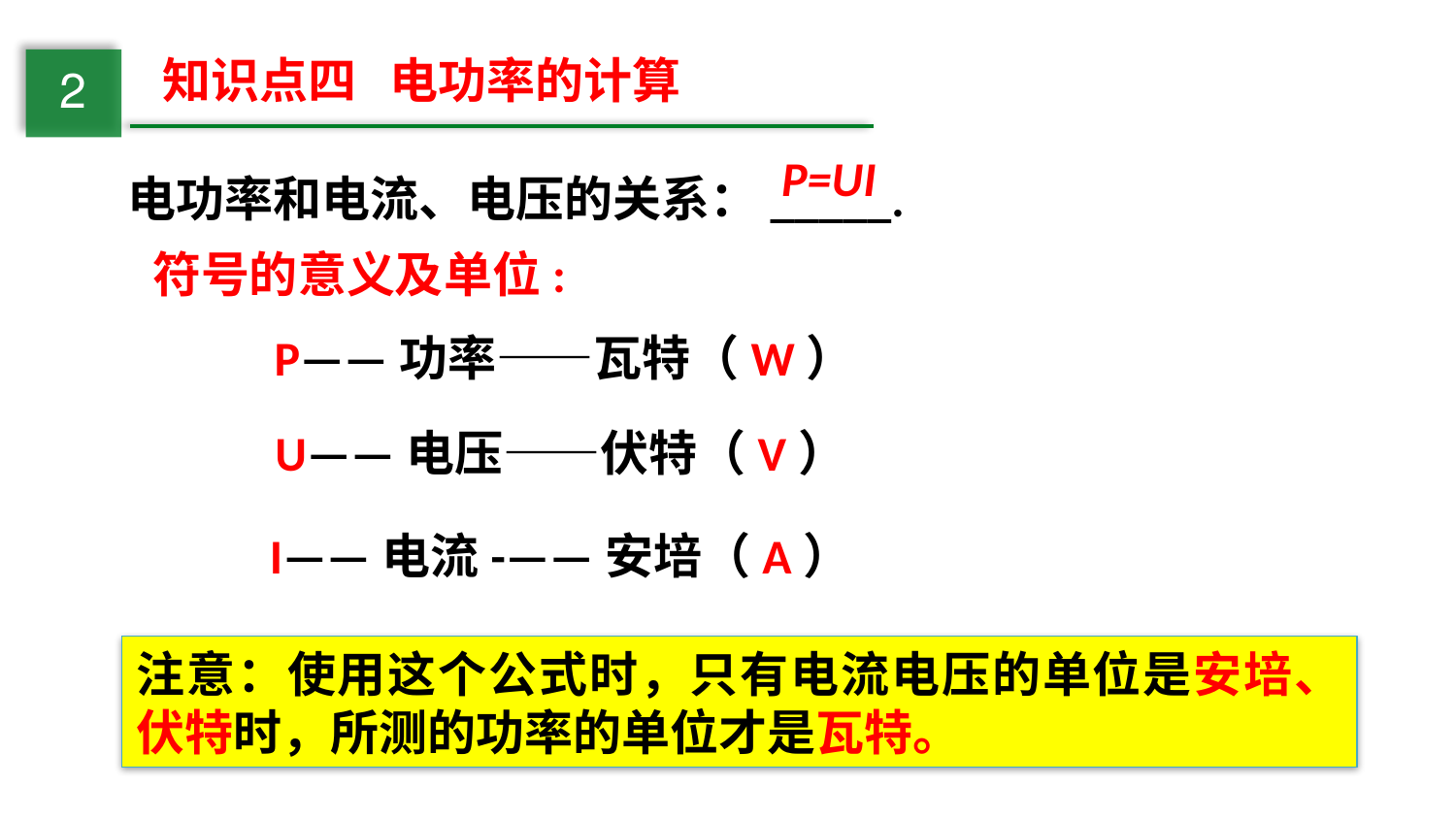

知识点四   电功率的计算

2
电功率和电流、电压的关系：_____.
P=UI
符号的意义及单位:
P——功率——瓦特（W）
U——电压——伏特（V）
I——电流-——安培（A）
注意：使用这个公式时，只有电流电压的单位是安培、伏特时，所测的功率的单位才是瓦特。